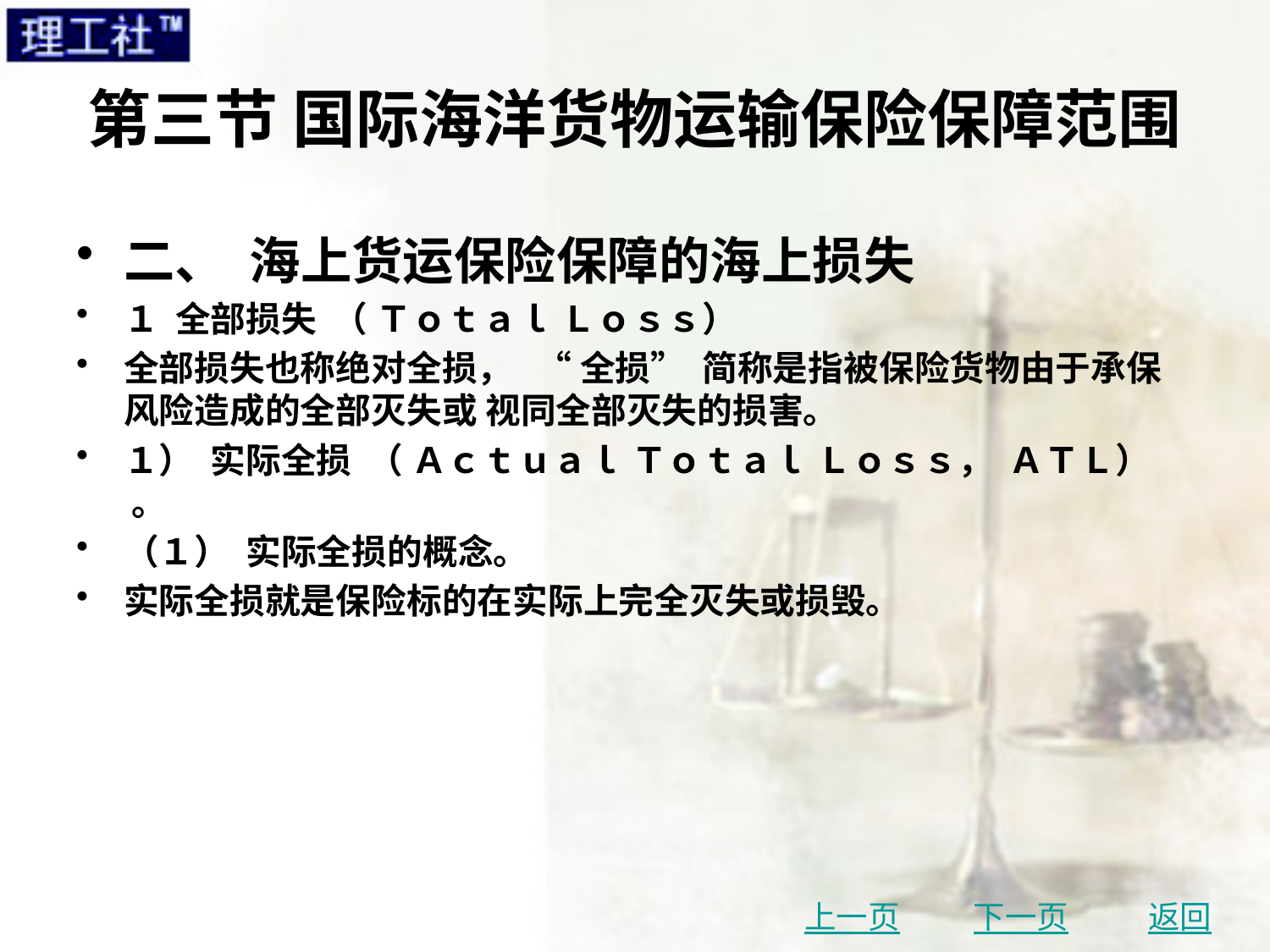

# 第三节 国际海洋货物运输保险保障范围
二、  海上货运保险保障的海上损失
１  全部损失  （ Ｔｏｔａｌ Ｌｏｓｓ）
全部损失也称绝对全损，   “ 全损”  简称是指被保险货物由于承保风险造成的全部灭失或 视同全部灭失的损害。
１）  实际全损  （ Ａｃｔｕａｌ Ｔｏｔａｌ Ｌｏｓｓ，  ＡＴＬ） 。
（１）  实际全损的概念。
实际全损就是保险标的在实际上完全灭失或损毁。
上一页
下一页
返回